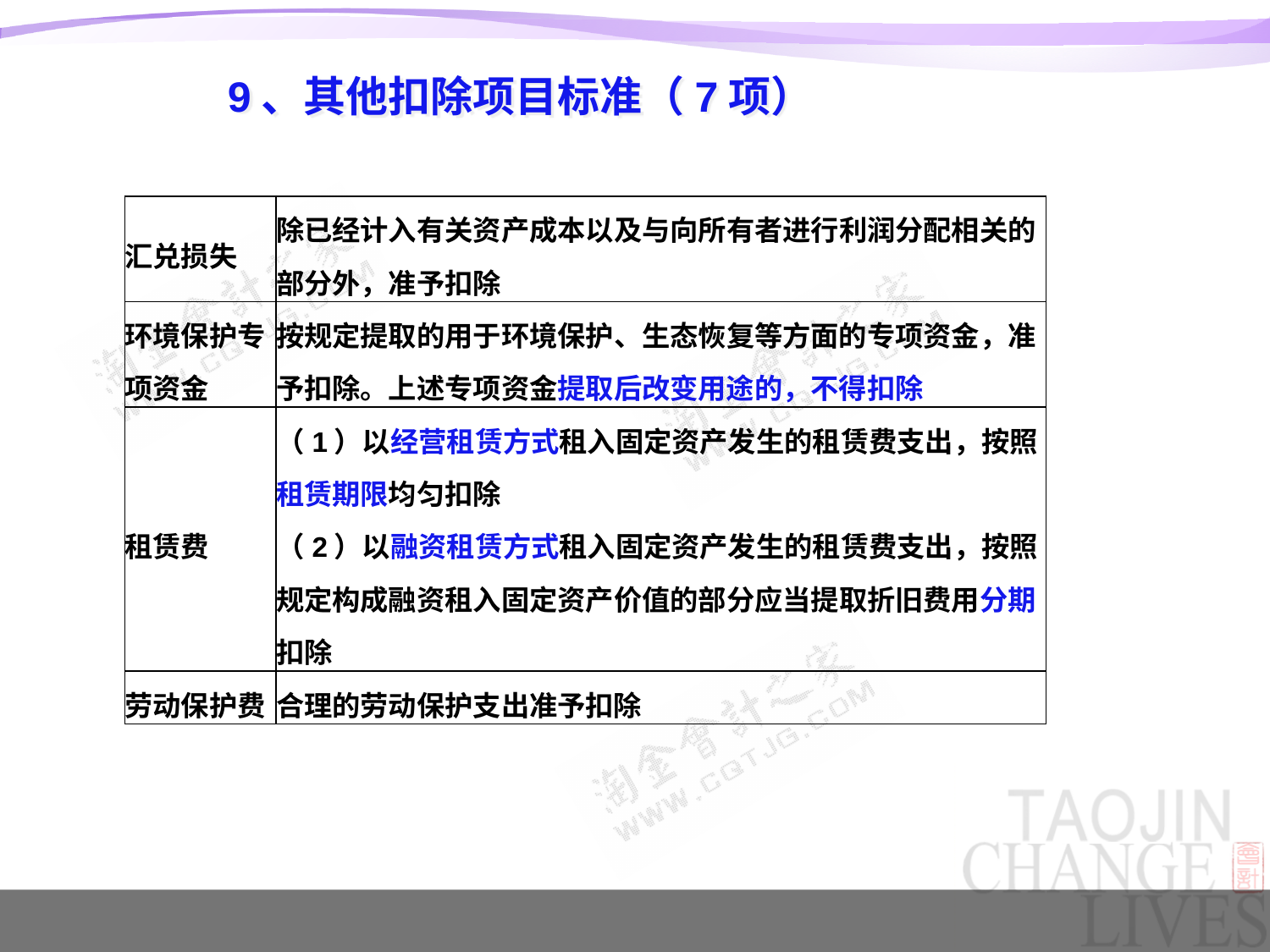

# 9、其他扣除项目标准（7项）
| 汇兑损失 | 除已经计入有关资产成本以及与向所有者进行利润分配相关的部分外，准予扣除 |
| --- | --- |
| 环境保护专项资金 | 按规定提取的用于环境保护、生态恢复等方面的专项资金，准予扣除。上述专项资金提取后改变用途的，不得扣除 |
| 租赁费 | （1）以经营租赁方式租入固定资产发生的租赁费支出，按照租赁期限均匀扣除 （2）以融资租赁方式租入固定资产发生的租赁费支出，按照规定构成融资租入固定资产价值的部分应当提取折旧费用分期扣除 |
| 劳动保护费 | 合理的劳动保护支出准予扣除 |